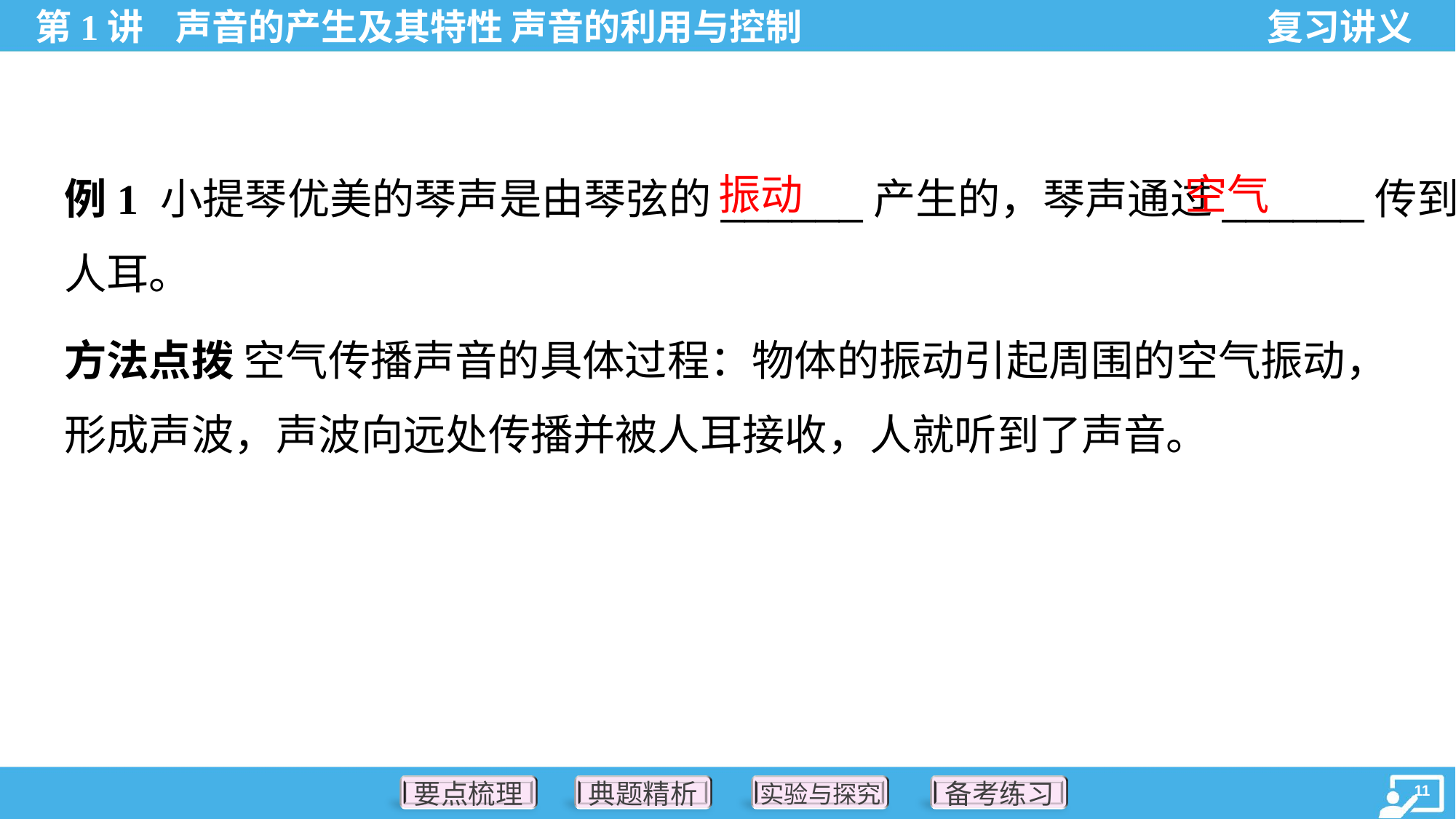

振动
空气
例1 小提琴优美的琴声是由琴弦的______产生的，琴声通过______传到
人耳。
方法点拨 空气传播声音的具体过程：物体的振动引起周围的空气振动，
形成声波，声波向远处传播并被人耳接收，人就听到了声音。